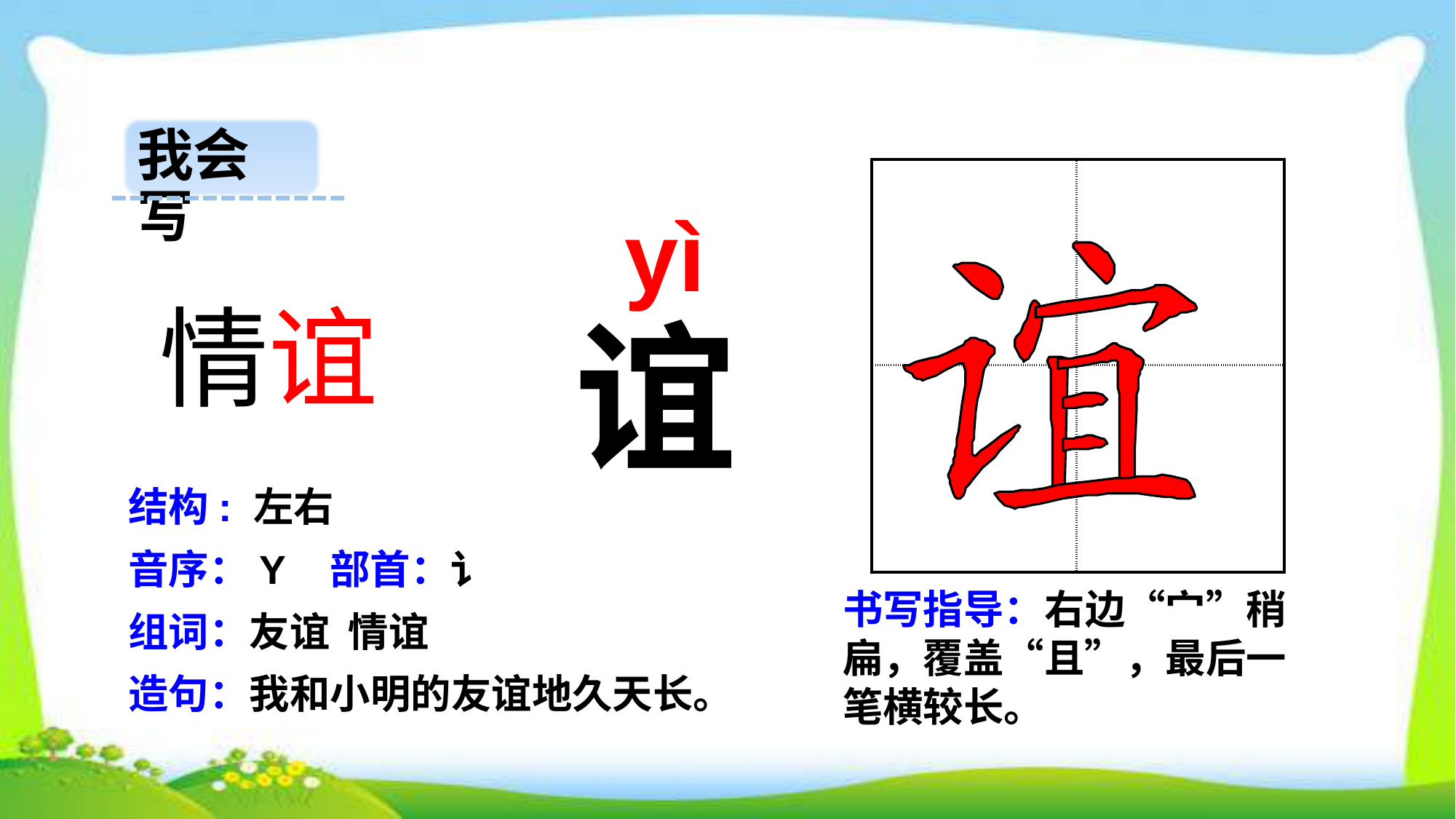

我会写

|  |  |
| --- | --- |
|  |  |
   yì

情谊

谊

结构: 左右
音序：Y   部首：讠
书写指导：右边“宀”稍扁，覆盖“且”，最后一笔横较长。
组词：友谊  情谊
造句：我和小明的友谊地久天长。